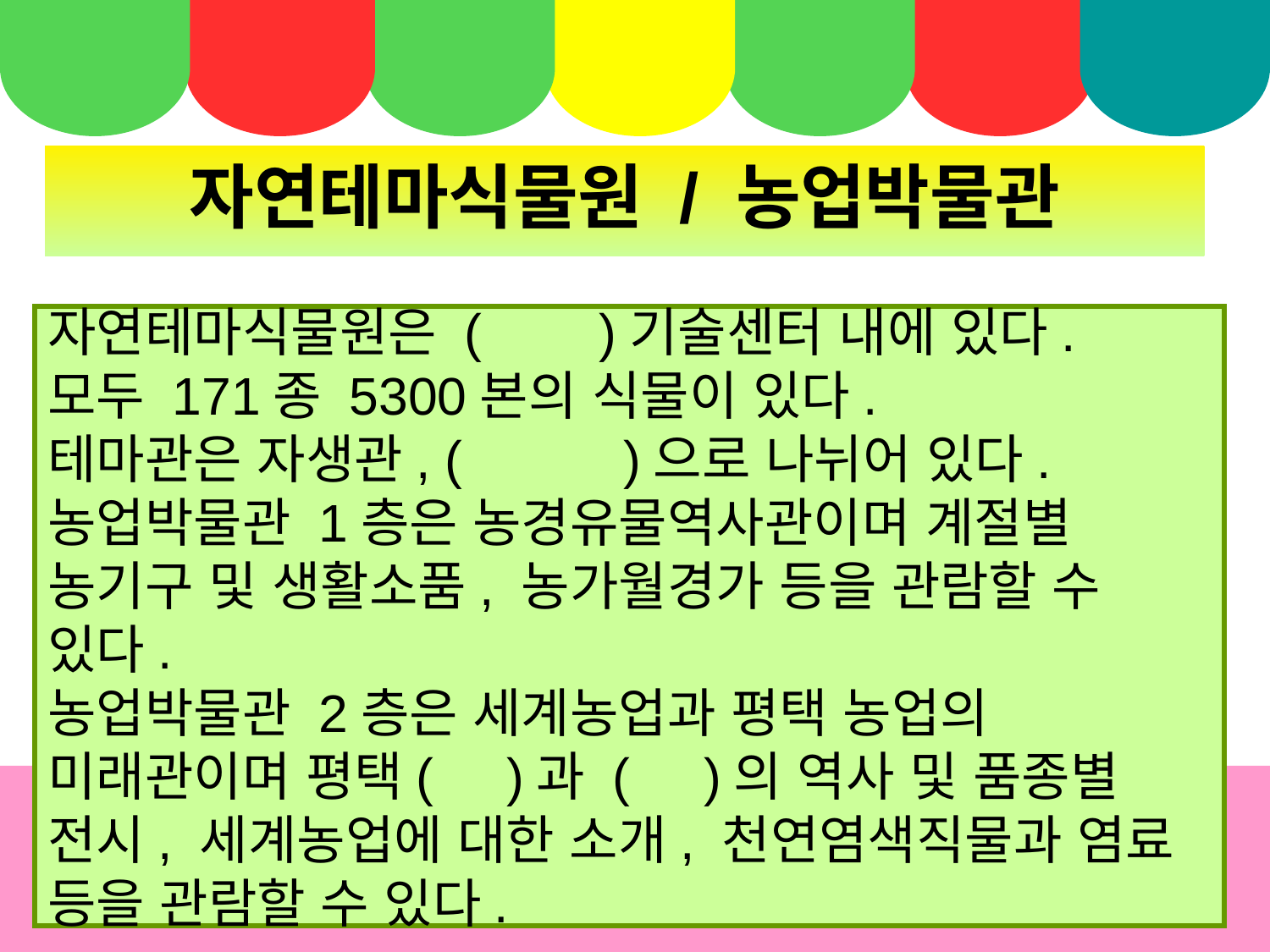

자연테마식물원 / 농업박물관
자연테마식물원은 (        )기술센터 내에 있다.
모두 171종 5300본의 식물이 있다.
테마관은 자생관, (           )으로 나뉘어 있다.
농업박물관 1층은 농경유물역사관이며 계절별 농기구 및 생활소품, 농가월경가 등을 관람할 수 있다.
농업박물관 2층은 세계농업과 평택 농업의 미래관이며 평택(     )과 (     )의 역사 및 품종별 전시, 세계농업에 대한 소개, 천연염색직물과 염료 등을 관람할 수 있다.